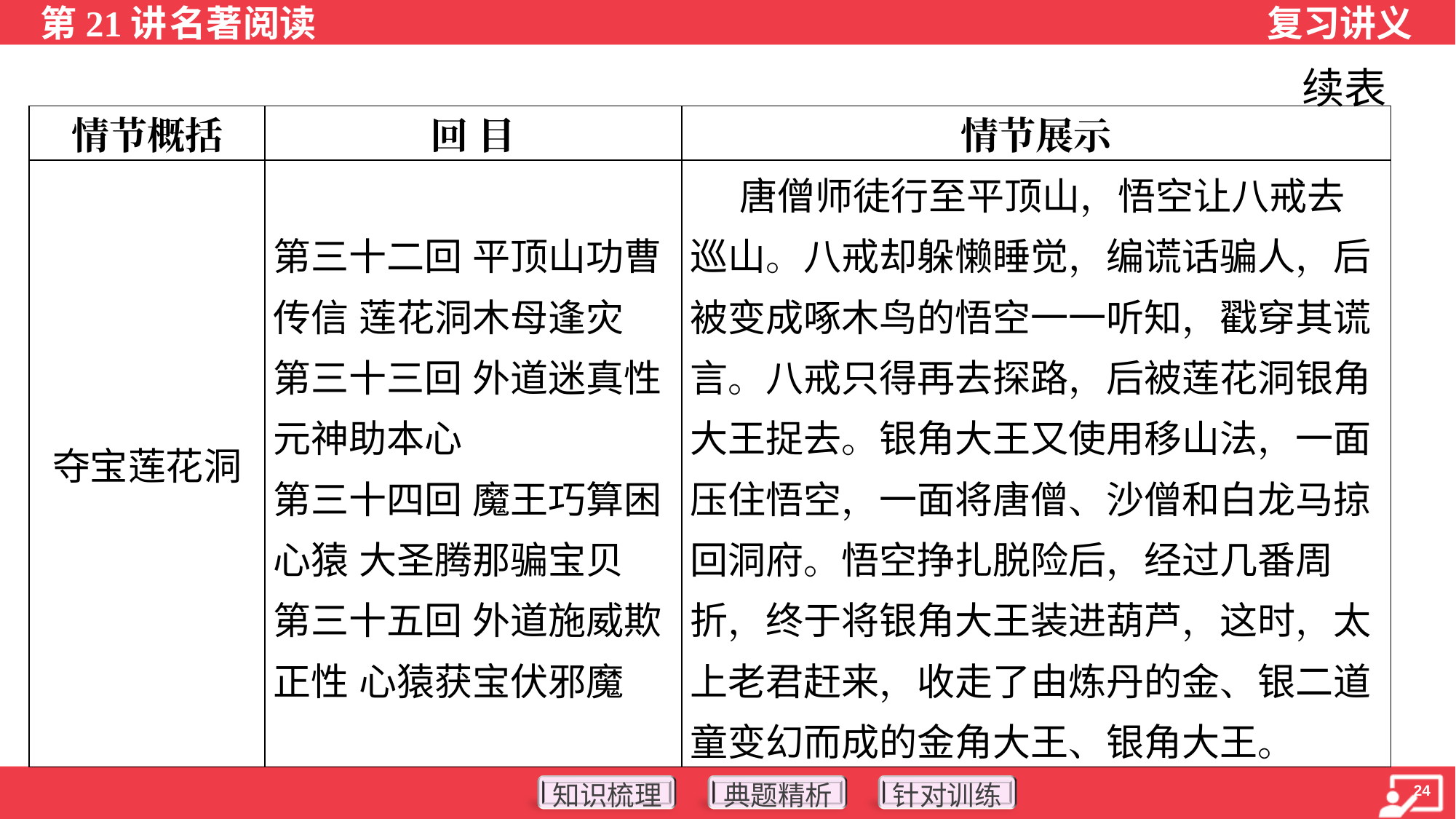

续表
| 情节概括 | 回 目 | 情节展示 |
| --- | --- | --- |
| 夺宝莲花洞 | 第三十二回 平顶山功曹传信 莲花洞木母逢灾 第三十三回 外道迷真性 元神助本心 第三十四回 魔王巧算困心猿 大圣腾那骗宝贝 第三十五回 外道施威欺正性 心猿获宝伏邪魔 | 唐僧师徒行至平顶山，悟空让八戒去巡山。八戒却躲懒睡觉，编谎话骗人，后被变成啄木鸟的悟空一一听知，戳穿其谎言。八戒只得再去探路，后被莲花洞银角大王捉去。银角大王又使用移山法，一面压住悟空，一面将唐僧、沙僧和白龙马掠回洞府。悟空挣扎脱险后，经过几番周折，终于将银角大王装进葫芦，这时，太上老君赶来，收走了由炼丹的金、银二道童变幻而成的金角大王、银角大王。 |